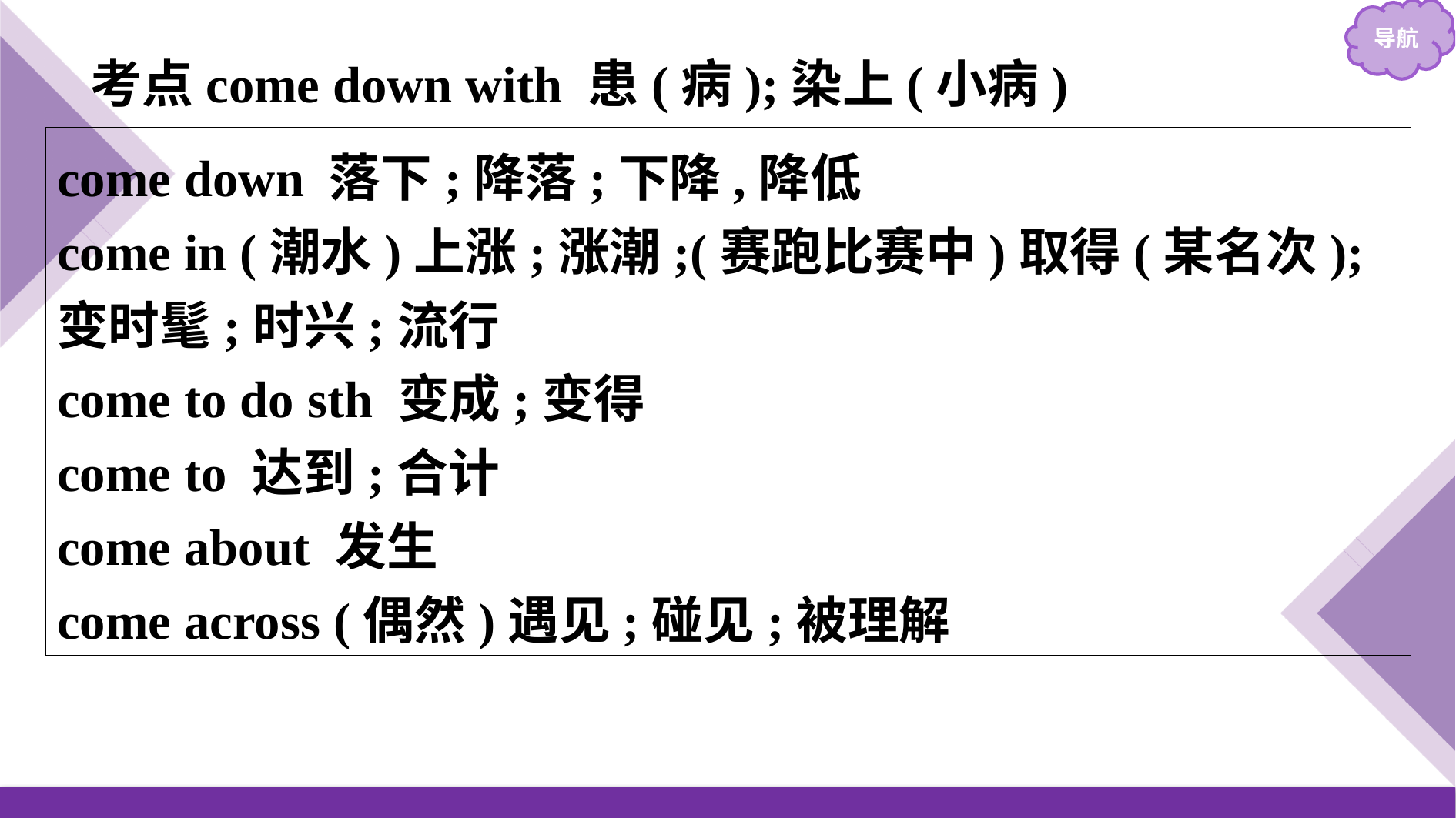

考点come down with 患(病);染上(小病)
come down 落下;降落;下降,降低
come in (潮水)上涨;涨潮;(赛跑比赛中)取得(某名次);变时髦;时兴;流行
come to do sth 变成;变得
come to 达到;合计
come about 发生
come across (偶然)遇见;碰见;被理解